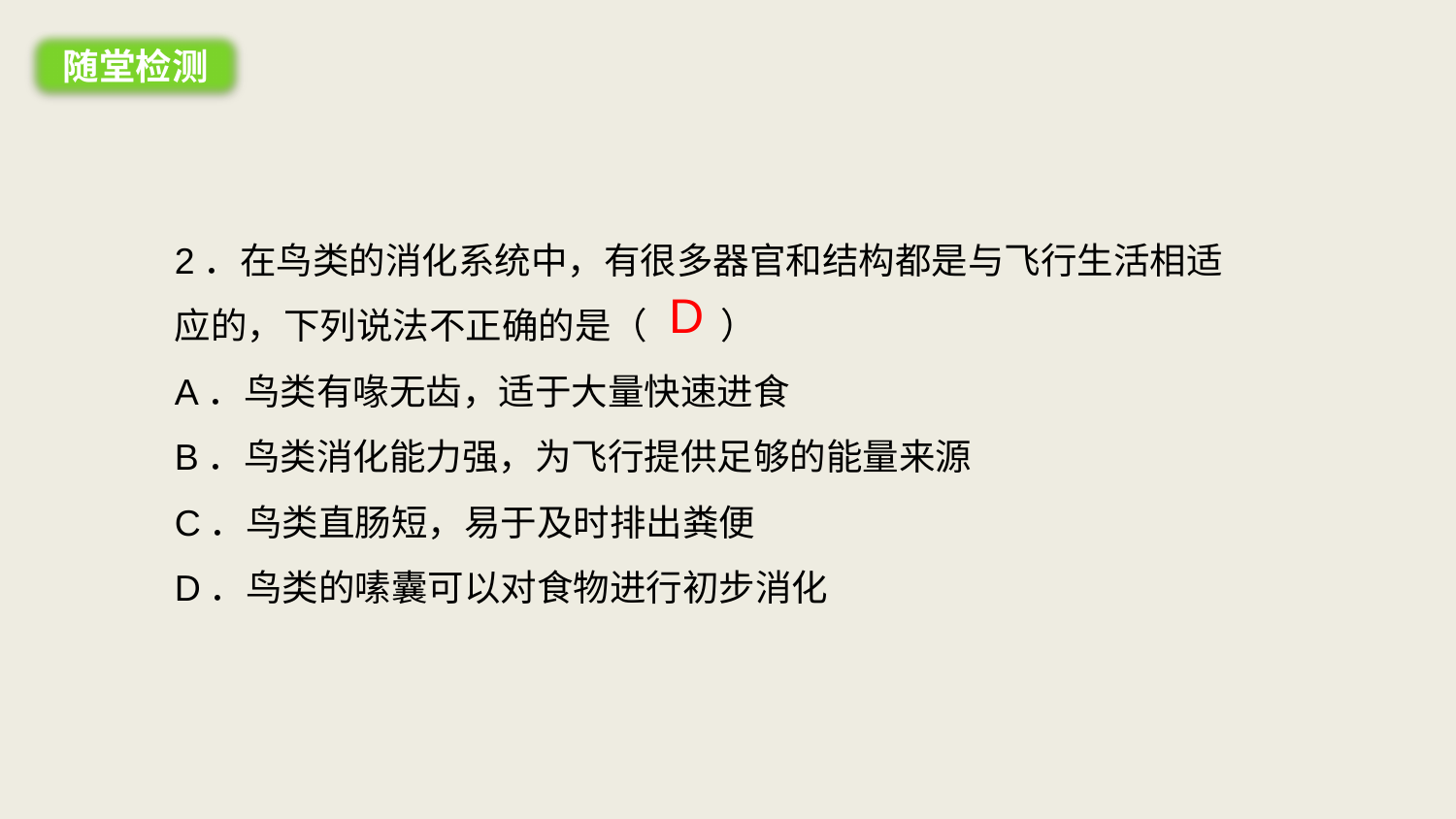

随堂检测
2．在鸟类的消化系统中，有很多器官和结构都是与飞行生活相适应的，下列说法不正确的是（　　）
A．鸟类有喙无齿，适于大量快速进食
B．鸟类消化能力强，为飞行提供足够的能量来源
C．鸟类直肠短，易于及时排出粪便
D．鸟类的嗉囊可以对食物进行初步消化
D